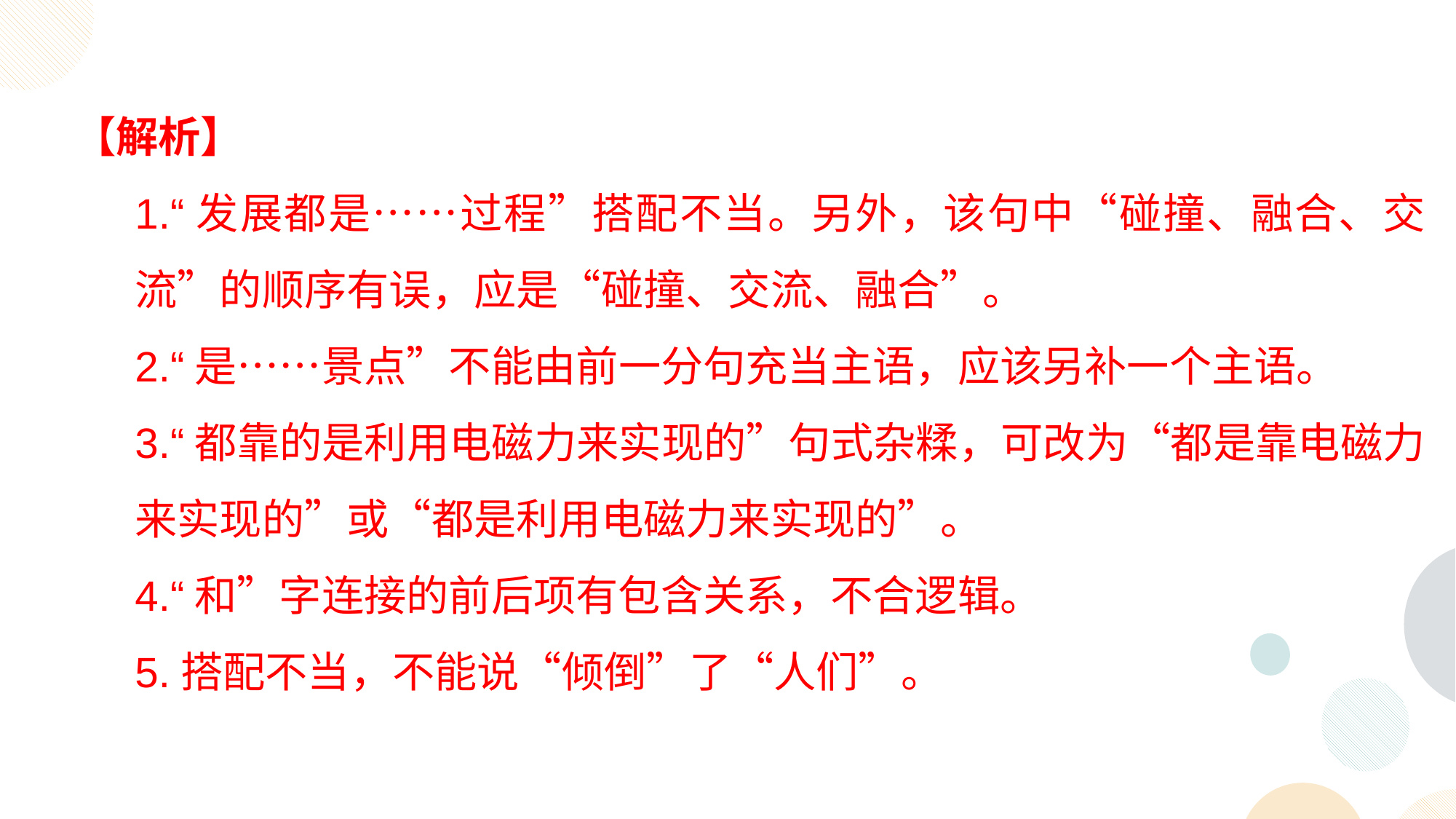

【解析】
1.“发展都是……过程”搭配不当。另外，该句中“碰撞、融合、交流”的顺序有误，应是“碰撞、交流、融合”。
2.“是……景点”不能由前一分句充当主语，应该另补一个主语。
3.“都靠的是利用电磁力来实现的”句式杂糅，可改为“都是靠电磁力来实现的”或“都是利用电磁力来实现的”。
4.“和”字连接的前后项有包含关系，不合逻辑。
5.搭配不当，不能说“倾倒”了“人们”。